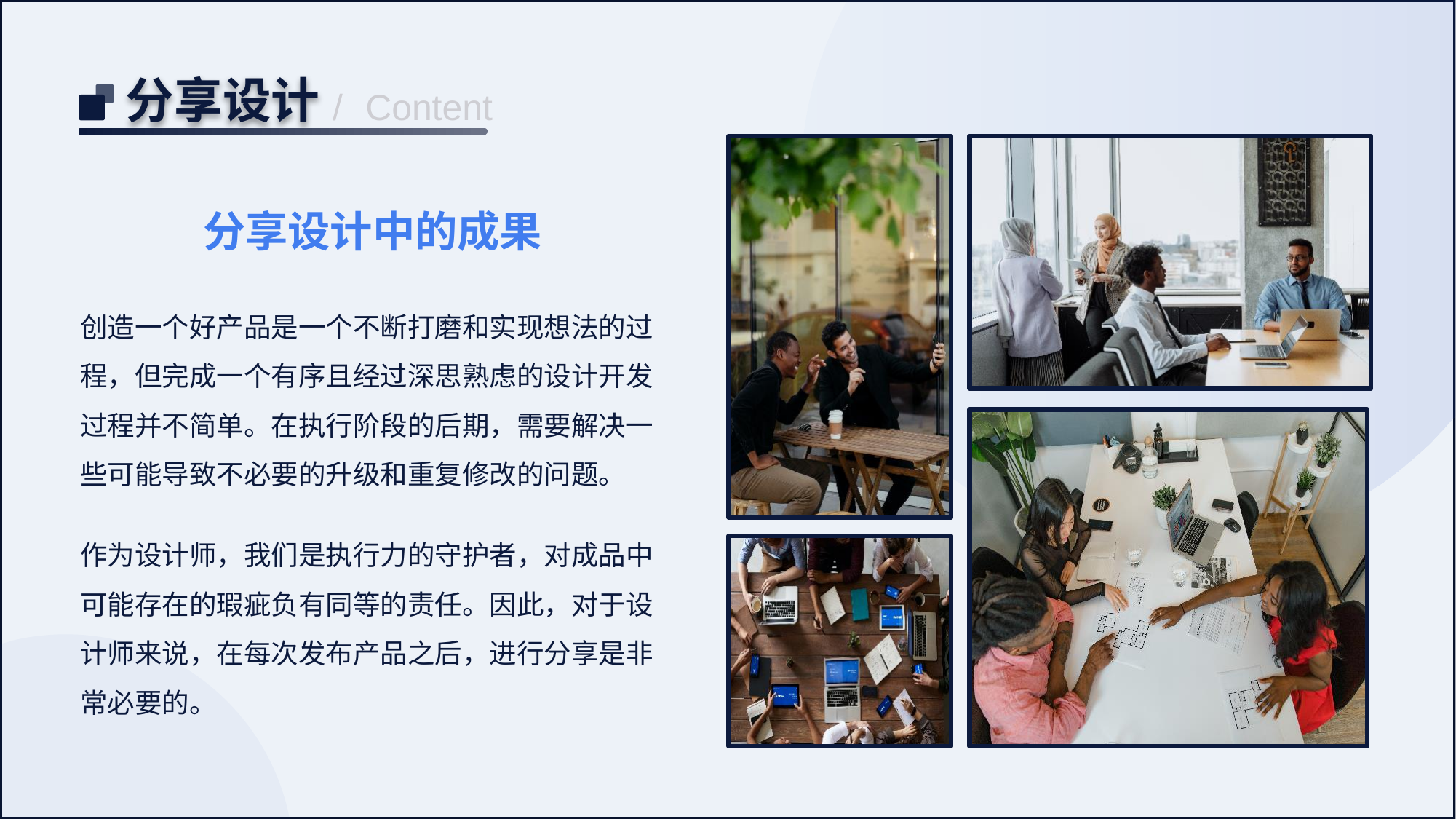

分享设计
/
Content

分享设计中的成果
创造一个好产品是一个不断打磨和实现想法的过程，但完成一个有序且经过深思熟虑的设计开发过程并不简单。在执行阶段的后期，需要解决一些可能导致不必要的升级和重复修改的问题。

作为设计师，我们是执行力的守护者，对成品中可能存在的瑕疵负有同等的责任。因此，对于设计师来说，在每次发布产品之后，进行分享是非常必要的。